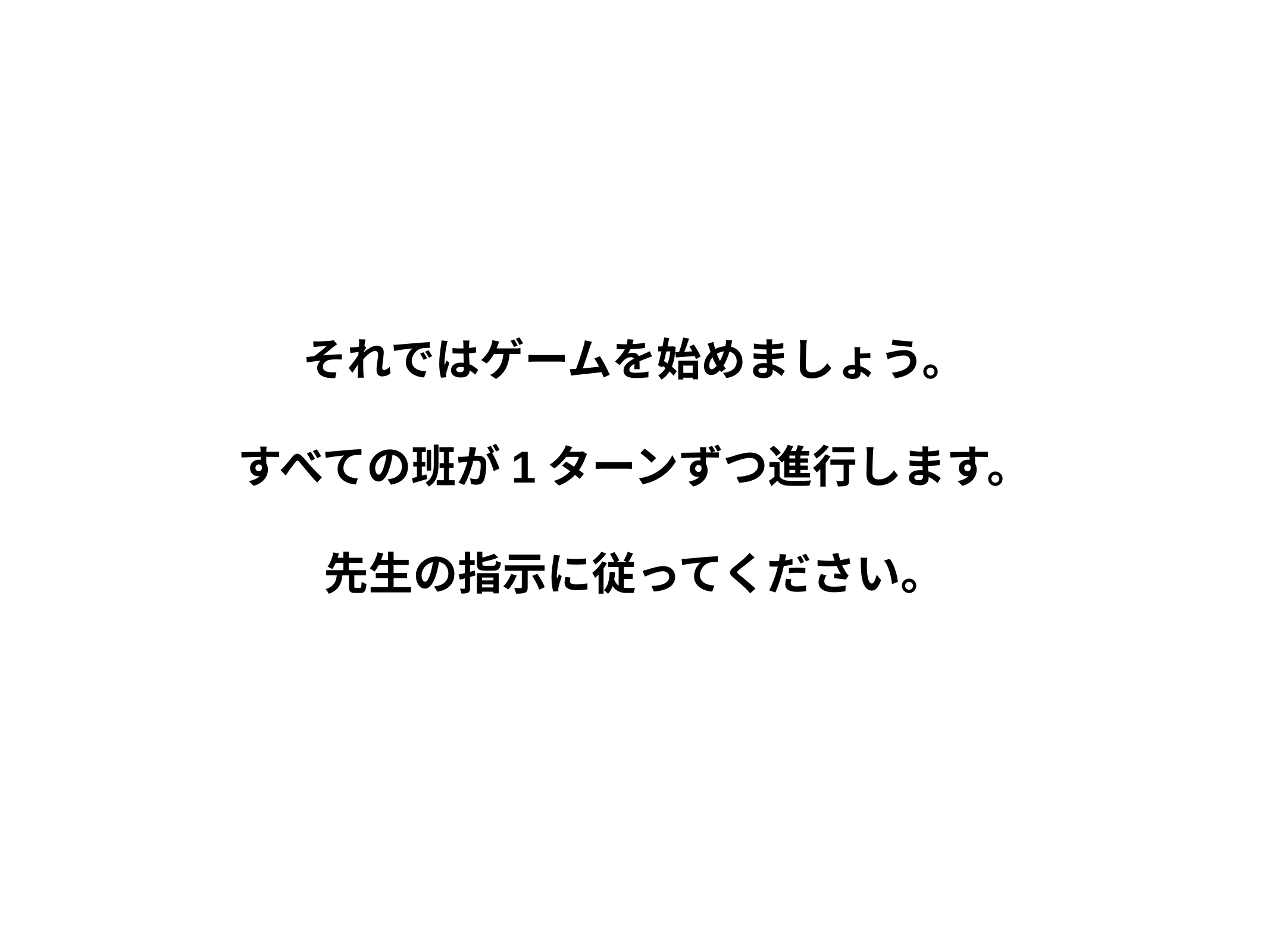

それではゲームを始めましょう。

すべての班が1ターンずつ進行します。

先生の指示に従ってください。